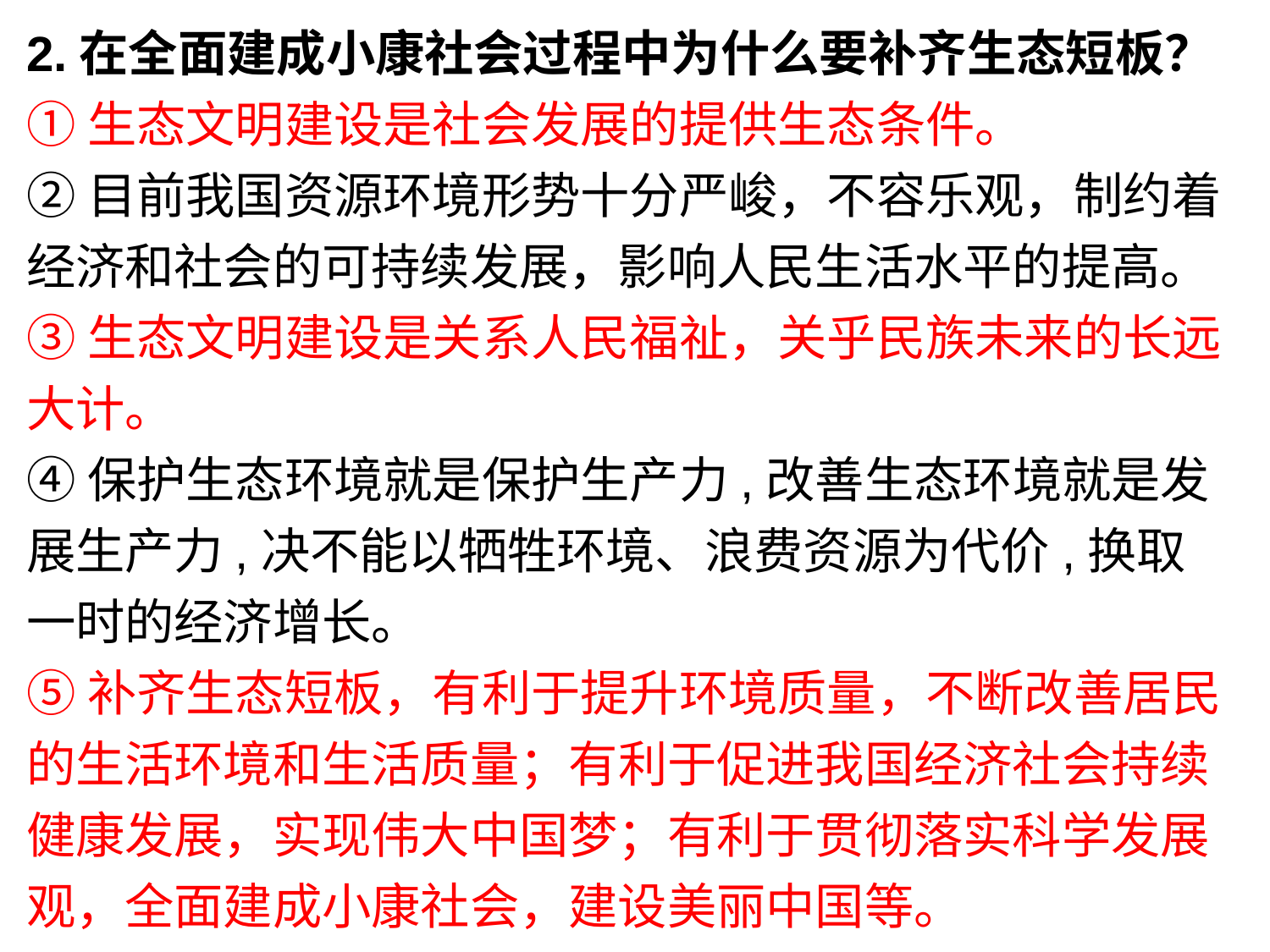

2.在全面建成小康社会过程中为什么要补齐生态短板？
①生态文明建设是社会发展的提供生态条件。
②目前我国资源环境形势十分严峻，不容乐观，制约着经济和社会的可持续发展，影响人民生活水平的提高。
③生态文明建设是关系人民福祉，关乎民族未来的长远大计。
④保护生态环境就是保护生产力,改善生态环境就是发展生产力,决不能以牺牲环境、浪费资源为代价,换取一时的经济增长。
⑤补齐生态短板，有利于提升环境质量，不断改善居民的生活环境和生活质量；有利于促进我国经济社会持续健康发展，实现伟大中国梦；有利于贯彻落实科学发展观，全面建成小康社会，建设美丽中国等。